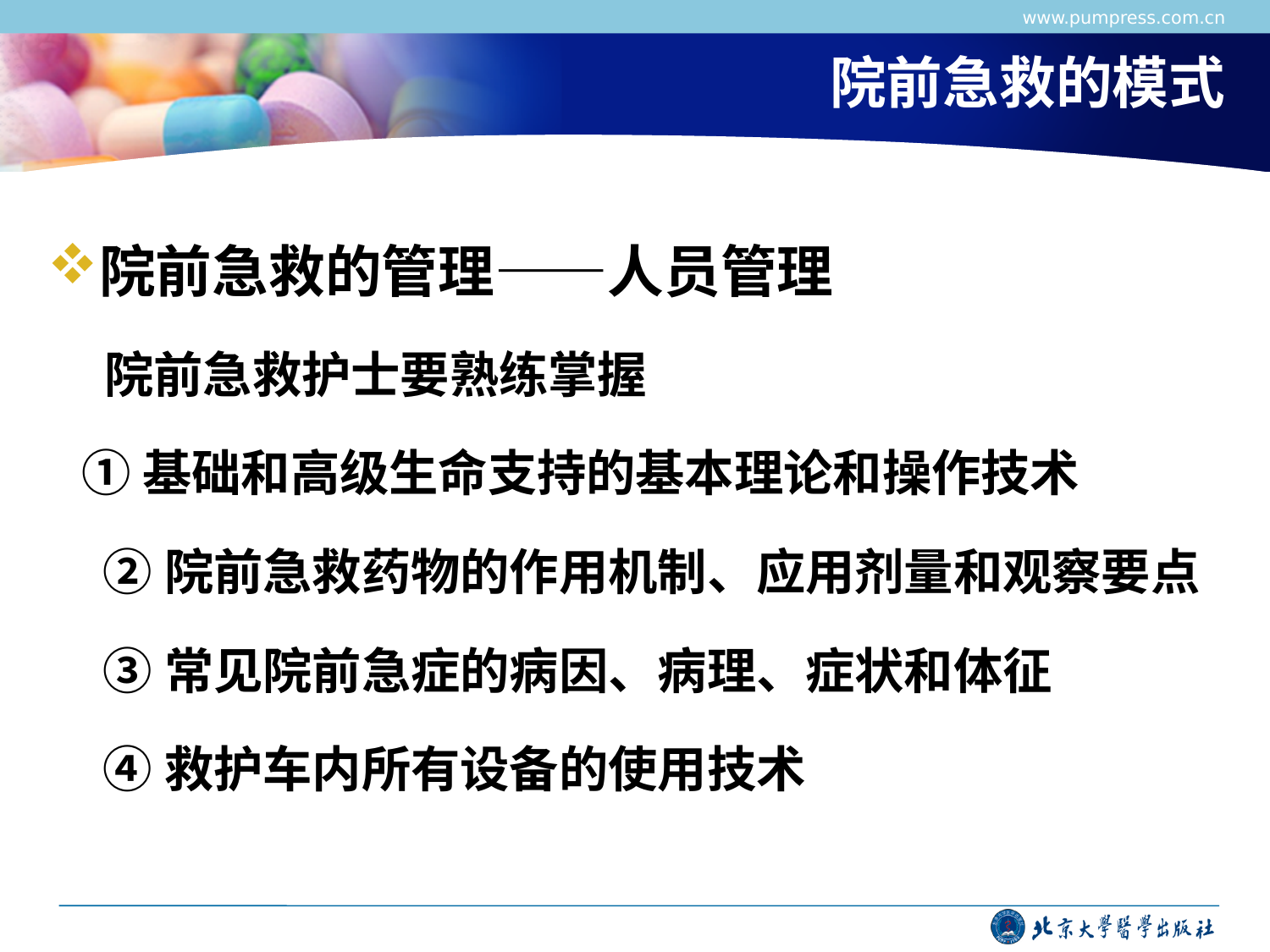

www.pumpress.com.cn
# 院前急救的模式
院前急救的管理——人员管理
    院前急救护士要熟练掌握
   ①基础和高级生命支持的基本理论和操作技术
②院前急救药物的作用机制、应用剂量和观察要点
③常见院前急症的病因、病理、症状和体征
④救护车内所有设备的使用技术